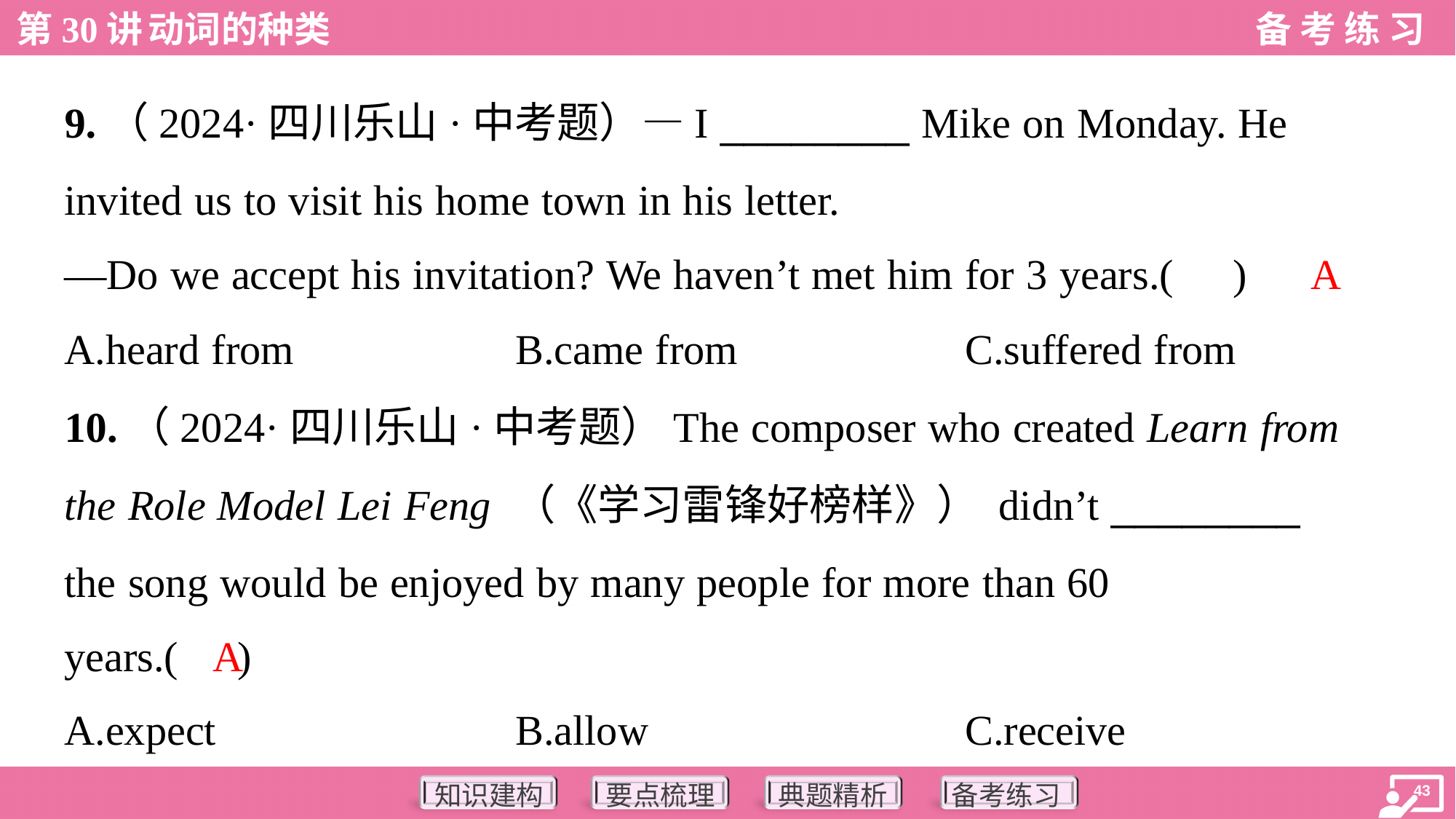

9.（2024·四川乐山·中考题）—I ________ Mike on Monday. He
invited us to visit his home town in his letter.
—Do we accept his invitation? We haven’t met him for 3 years.(     )
A
A.heard from	B.came from	C.suffered from
10.（2024·四川乐山·中考题）The composer who created Learn from
the Role Model Lei Feng （《学习雷锋好榜样》） didn’t ________
the song would be enjoyed by many people for more than 60
years.(     )
A
A.expect	B.allow	C.receive